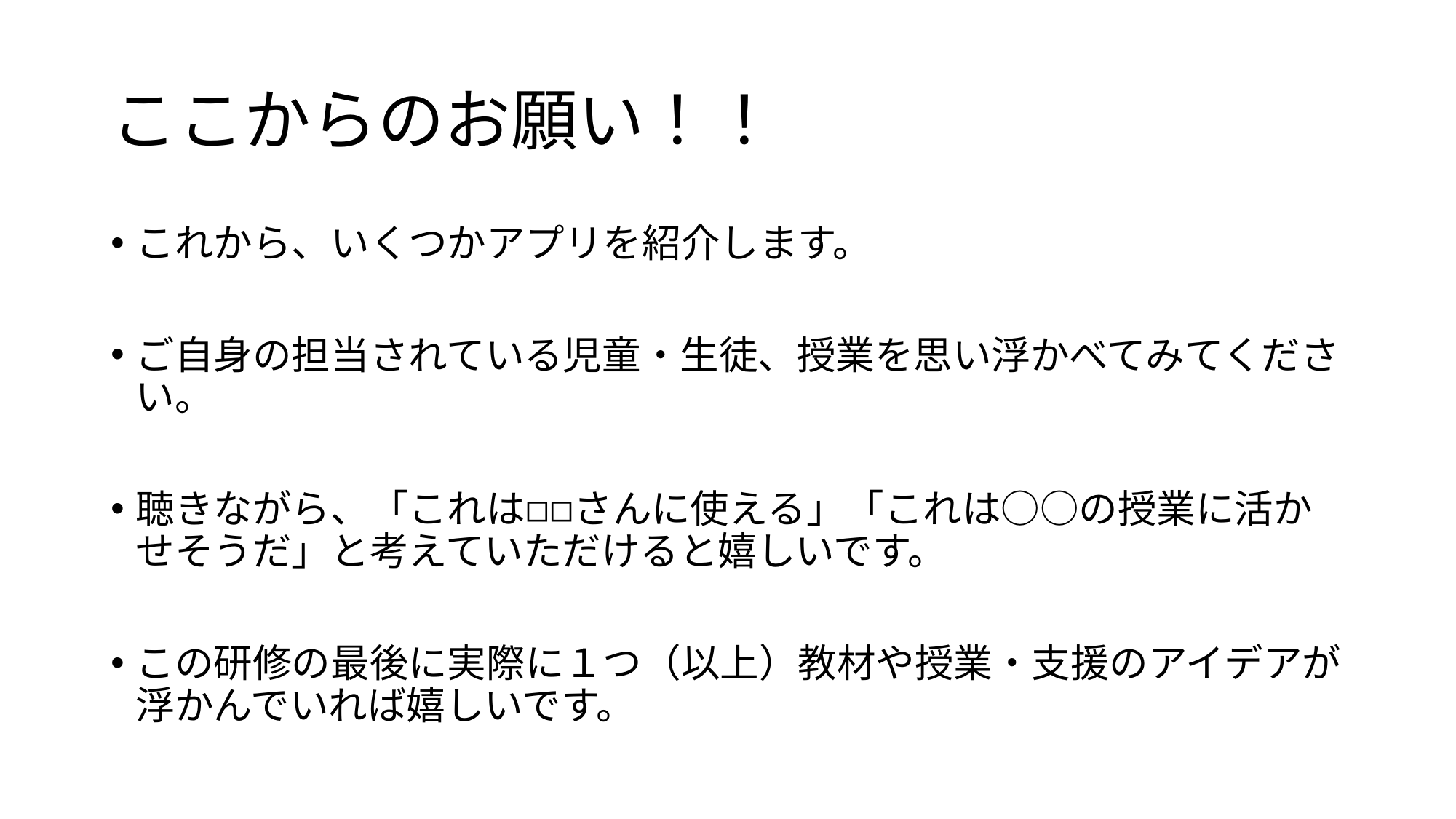

# ここからのお願い！！
これから、いくつかアプリを紹介します。

ご自身の担当されている児童・生徒、授業を思い浮かべてみてください。

聴きながら、「これは◻︎◻︎さんに使える」「これは○○の授業に活かせそうだ」と考えていただけると嬉しいです。

この研修の最後に実際に１つ（以上）教材や授業・支援のアイデアが浮かんでいれば嬉しいです。